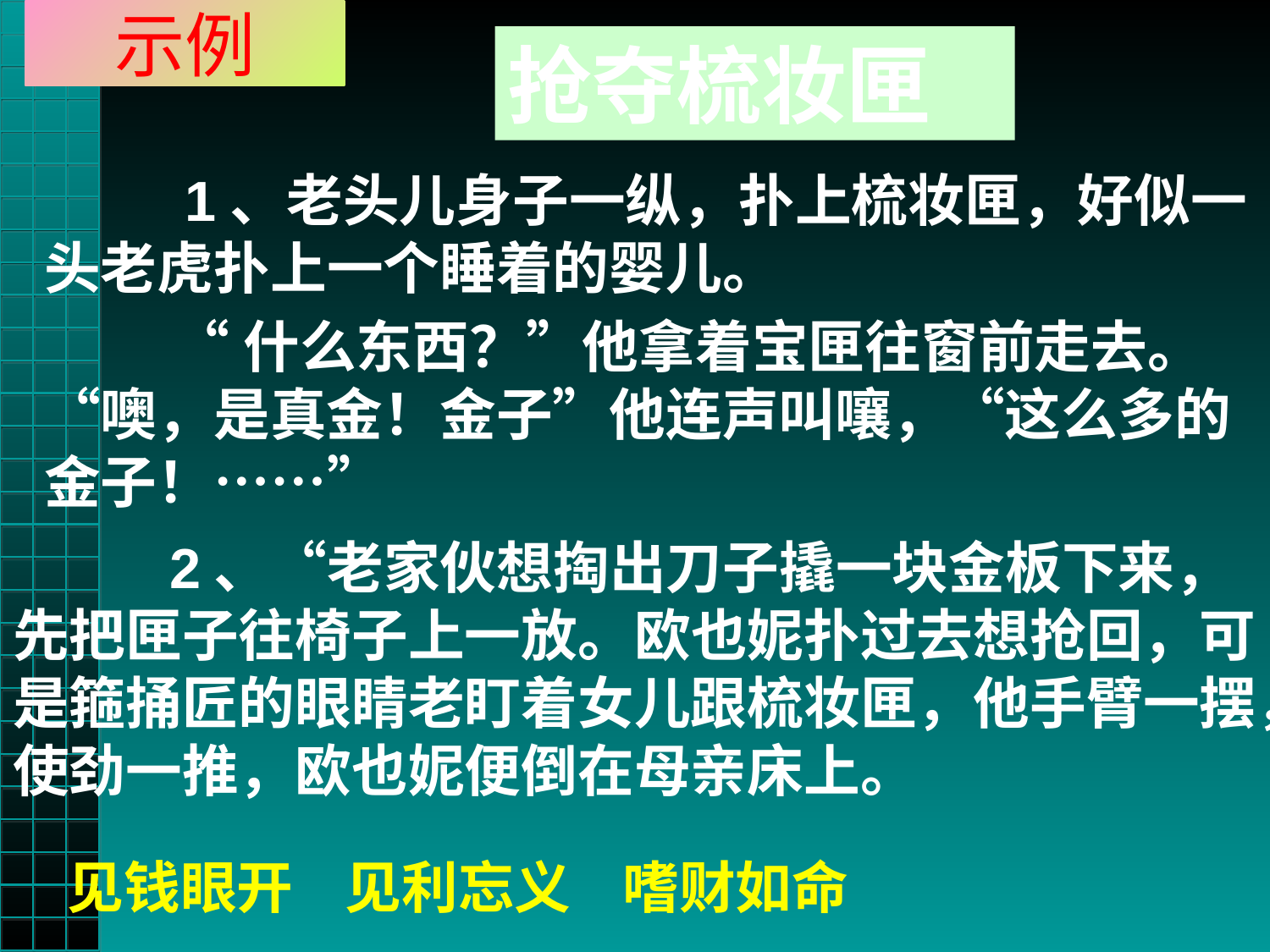

# 示例
抢夺梳妆匣
         1、老头儿身子一纵，扑上梳妆匣，好似一头老虎扑上一个睡着的婴儿。
          “什么东西？”他拿着宝匣往窗前走去。“噢，是真金！金子”他连声叫嚷，“这么多的金子！……”
          2、“老家伙想掏出刀子撬一块金板下来，先把匣子往椅子上一放。欧也妮扑过去想抢回，可是箍捅匠的眼睛老盯着女儿跟梳妆匣，他手臂一摆，使劲一推，欧也妮便倒在母亲床上。
见钱眼开    见利忘义    嗜财如命